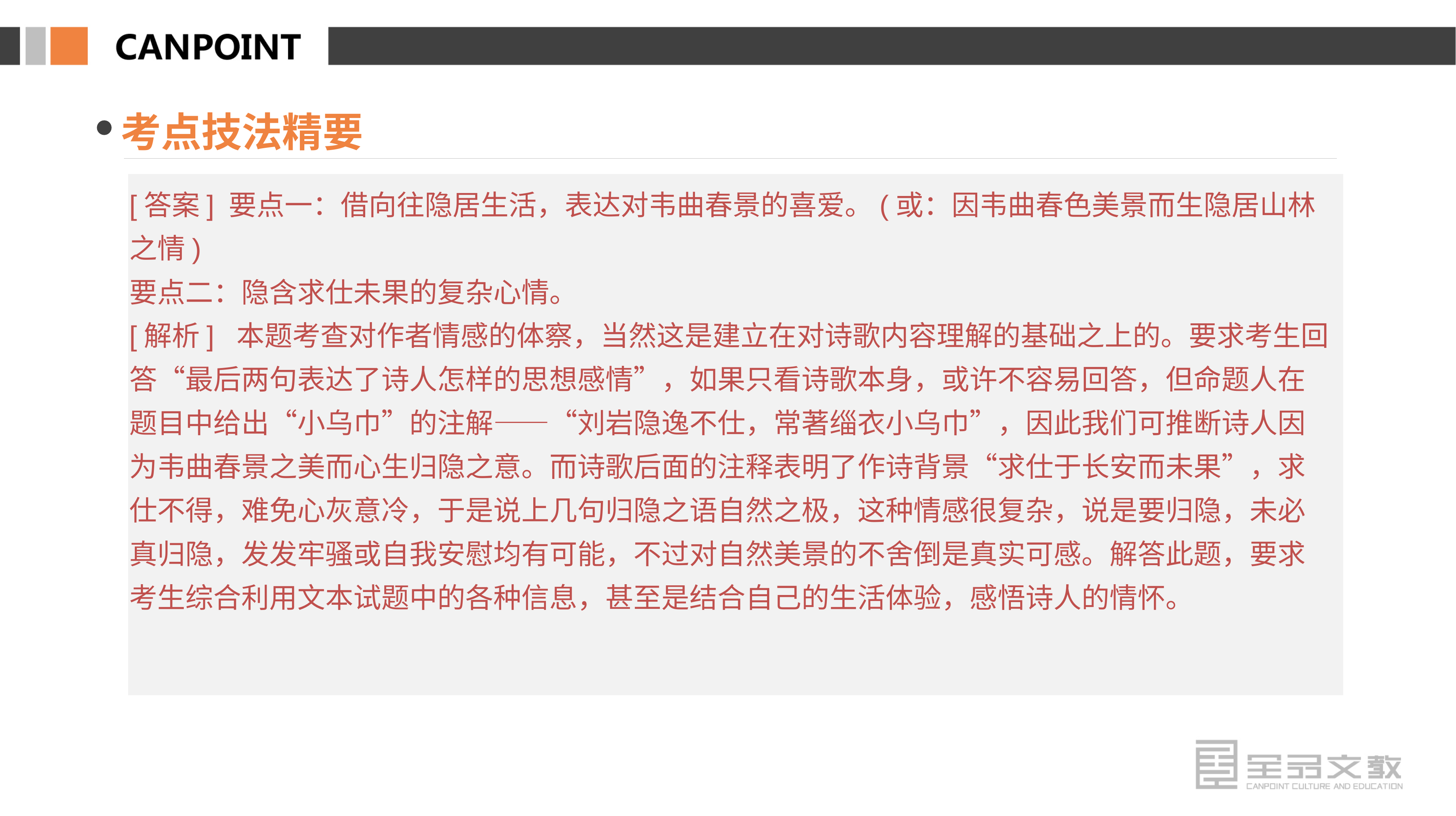

考点技法精要

[答案] 要点一：借向往隐居生活，表达对韦曲春景的喜爱。(或：因韦曲春色美景而生隐居山林之情)
要点二：隐含求仕未果的复杂心情。
[解析]  本题考查对作者情感的体察，当然这是建立在对诗歌内容理解的基础之上的。要求考生回答“最后两句表达了诗人怎样的思想感情”，如果只看诗歌本身，或许不容易回答，但命题人在题目中给出“小乌巾”的注解——“刘岩隐逸不仕，常著缁衣小乌巾”，因此我们可推断诗人因为韦曲春景之美而心生归隐之意。而诗歌后面的注释表明了作诗背景“求仕于长安而未果”，求仕不得，难免心灰意冷，于是说上几句归隐之语自然之极，这种情感很复杂，说是要归隐，未必真归隐，发发牢骚或自我安慰均有可能，不过对自然美景的不舍倒是真实可感。解答此题，要求考生综合利用文本试题中的各种信息，甚至是结合自己的生活体验，感悟诗人的情怀。